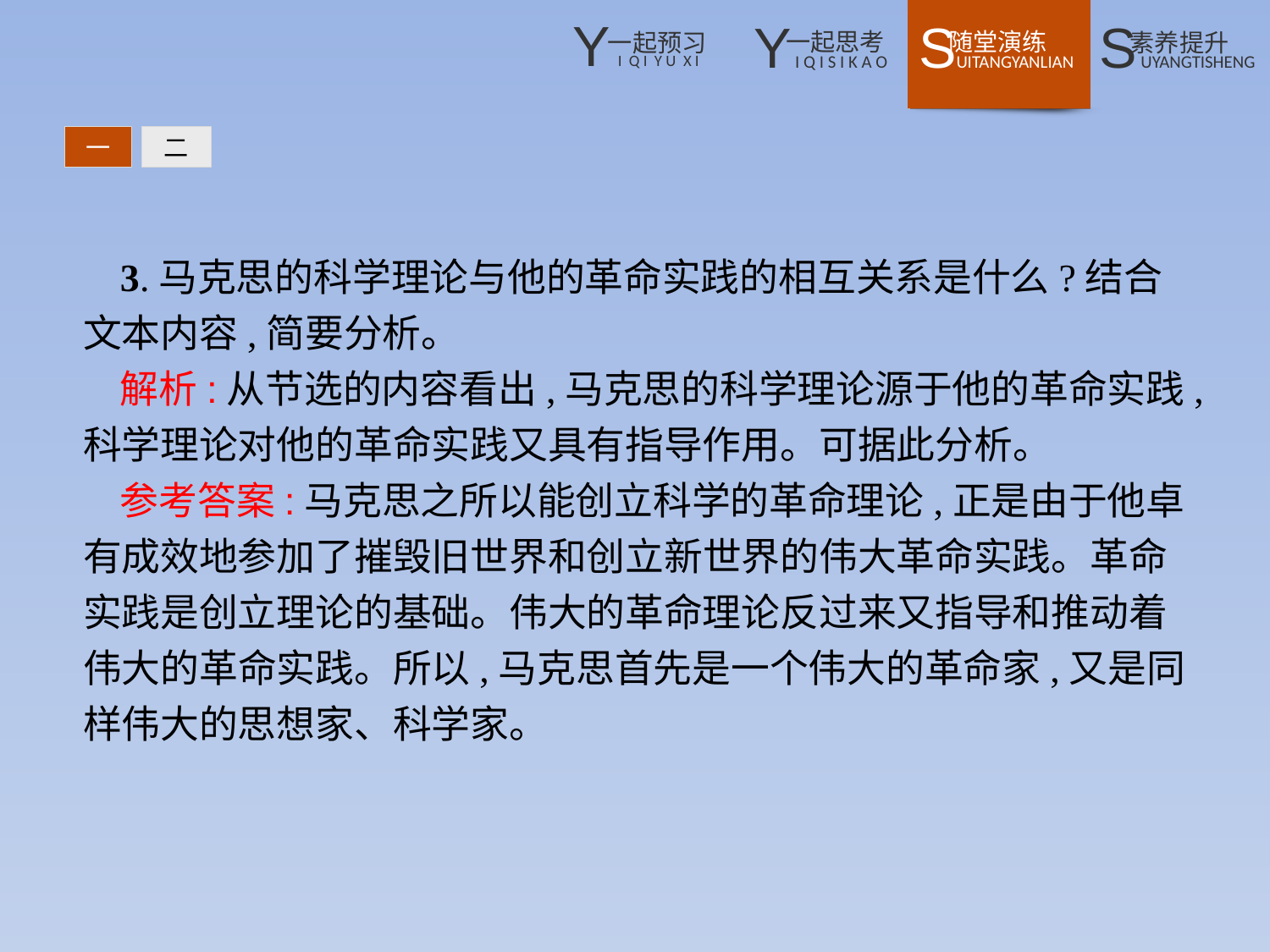

一
二
3.马克思的科学理论与他的革命实践的相互关系是什么?结合文本内容,简要分析。
解析:从节选的内容看出,马克思的科学理论源于他的革命实践,科学理论对他的革命实践又具有指导作用。可据此分析。
参考答案:马克思之所以能创立科学的革命理论,正是由于他卓有成效地参加了摧毁旧世界和创立新世界的伟大革命实践。革命实践是创立理论的基础。伟大的革命理论反过来又指导和推动着伟大的革命实践。所以,马克思首先是一个伟大的革命家,又是同样伟大的思想家、科学家。